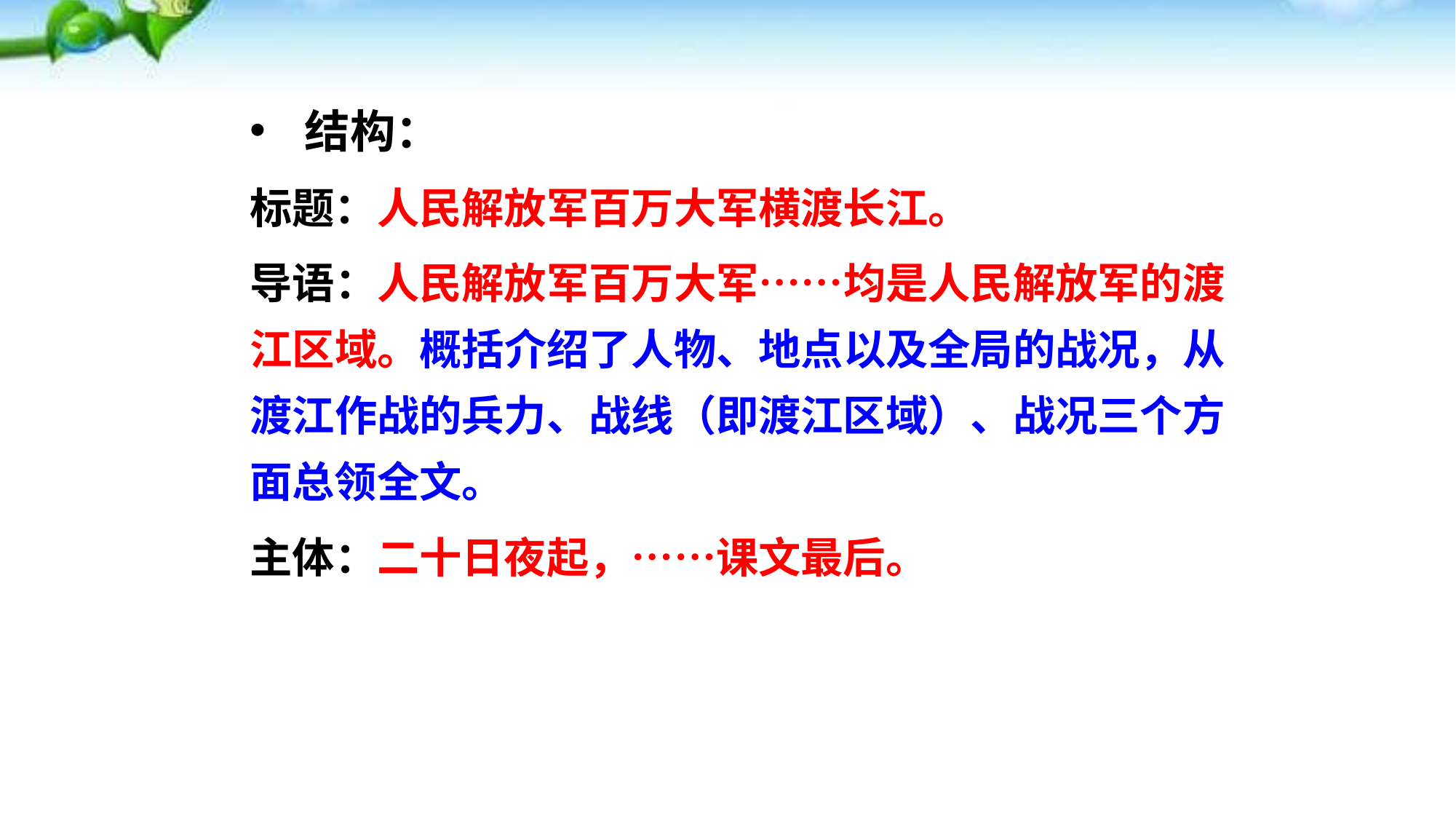

结构：
标题：人民解放军百万大军横渡长江。
导语：人民解放军百万大军……均是人民解放军的渡江区域。概括介绍了人物、地点以及全局的战况，从渡江作战的兵力、战线（即渡江区域）、战况三个方面总领全文。
主体：二十日夜起，……课文最后。